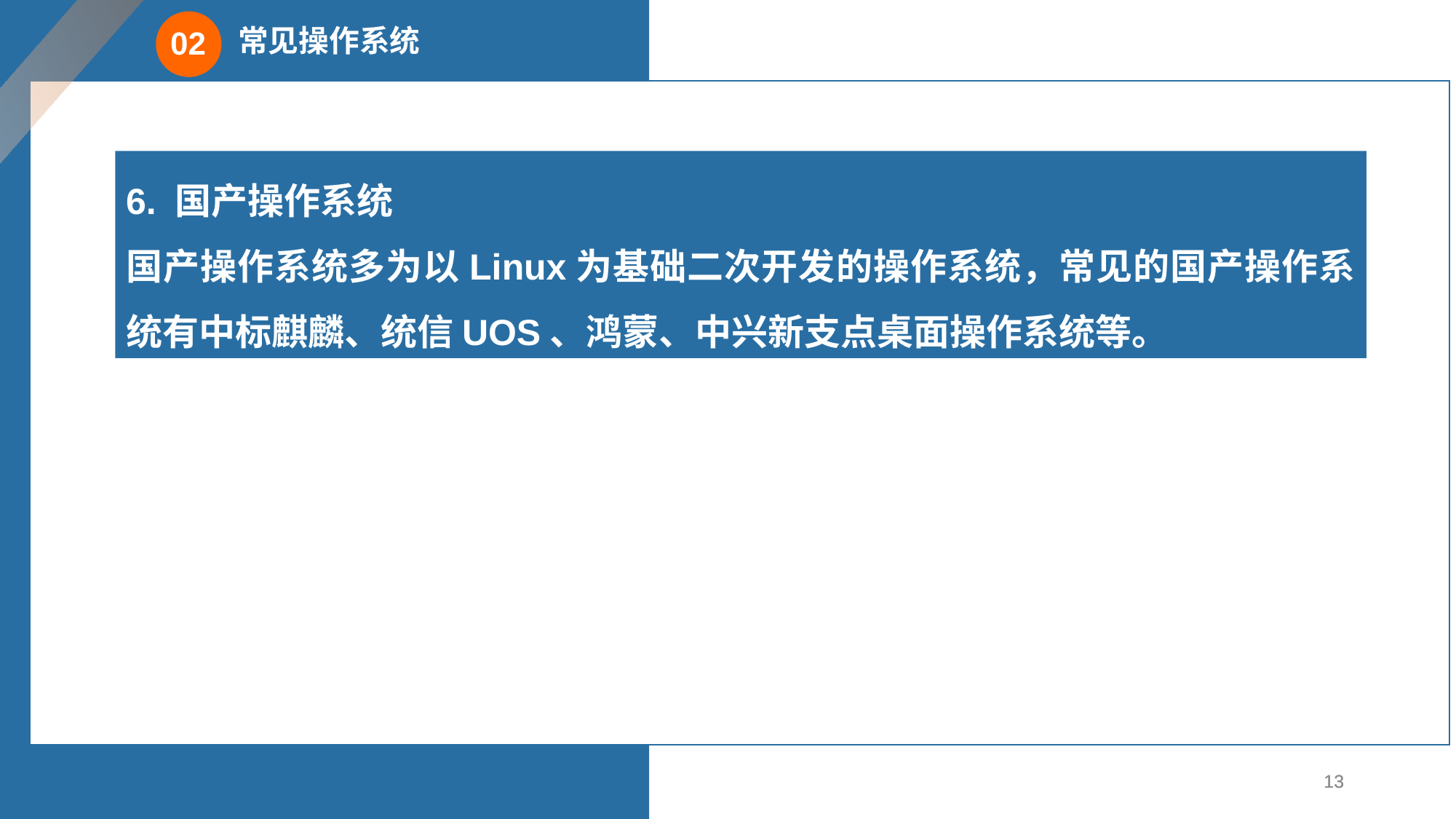

常见操作系统
02
6. 国产操作系统
国产操作系统多为以Linux为基础二次开发的操作系统，常见的国产操作系统有中标麒麟、统信UOS、鸿蒙、中兴新支点桌面操作系统等。